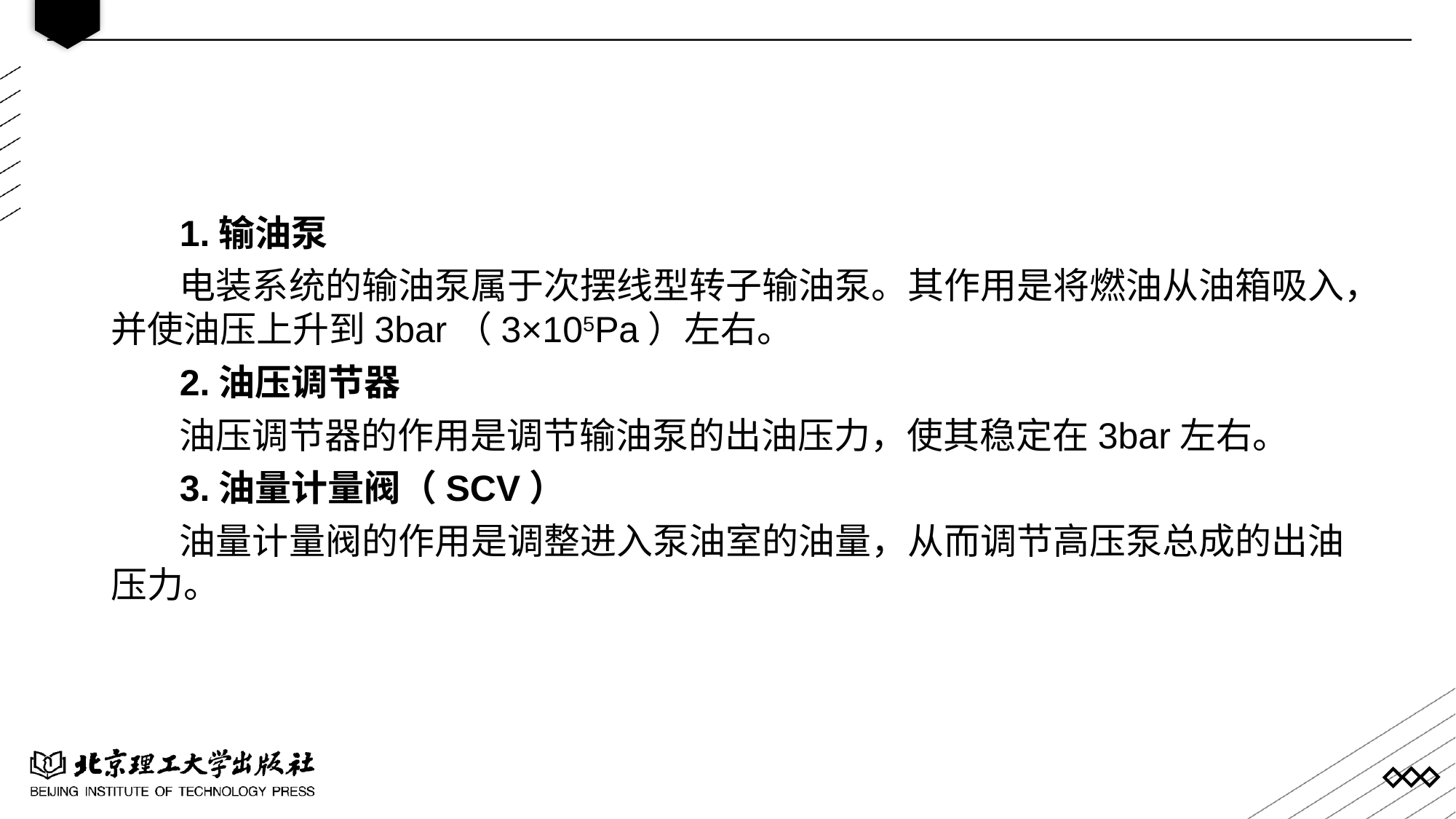

1.输油泵
电装系统的输油泵属于次摆线型转子输油泵。其作用是将燃油从油箱吸入，并使油压上升到3bar（3×105Pa）左右。
2.油压调节器
油压调节器的作用是调节输油泵的出油压力，使其稳定在3bar左右。
3.油量计量阀（SCV）
油量计量阀的作用是调整进入泵油室的油量，从而调节高压泵总成的出油压力。